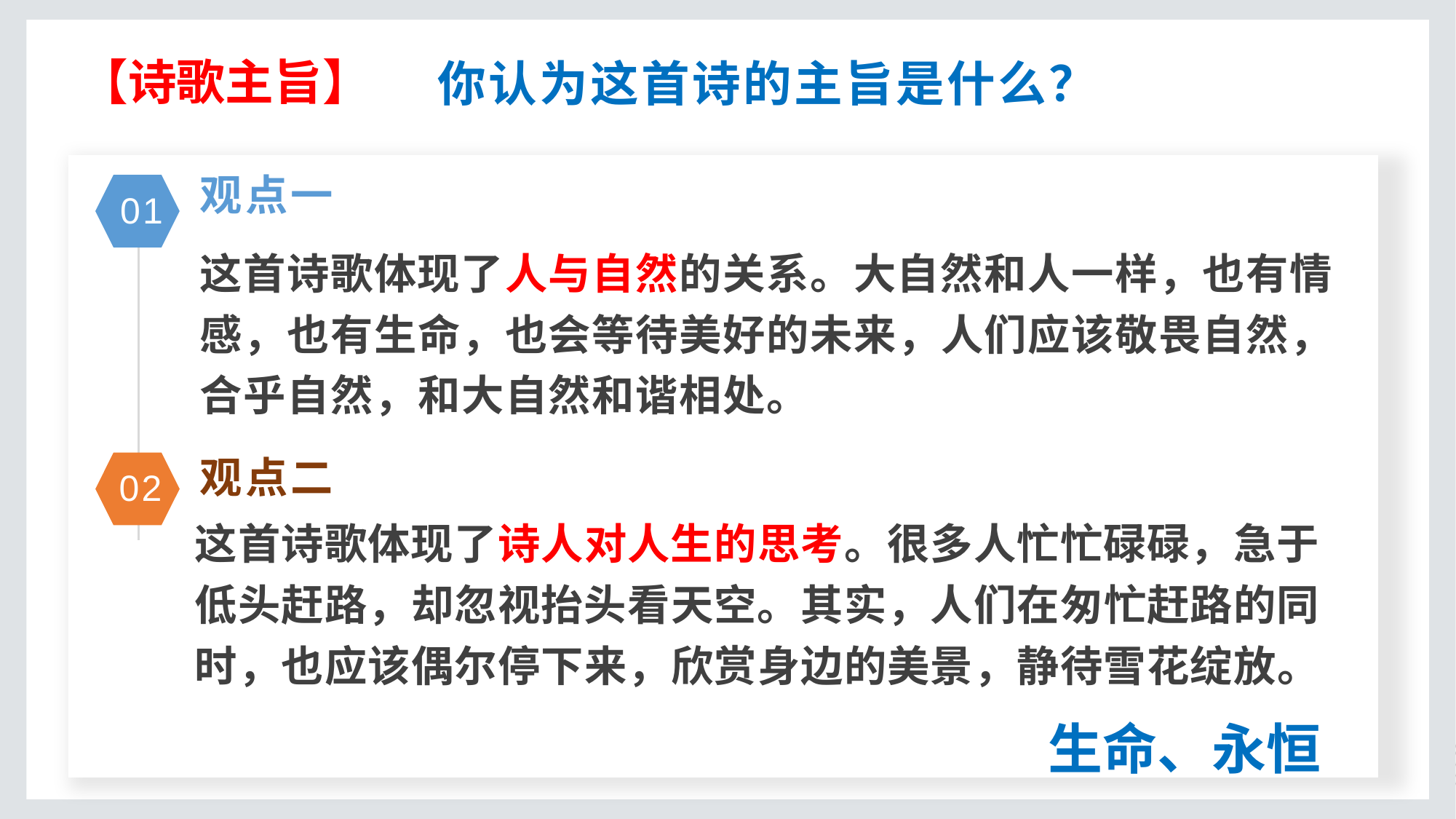

【诗歌主旨】
你认为这首诗的主旨是什么？

观点一

01
这首诗歌体现了人与自然的关系。大自然和人一样，也有情感，也有生命，也会等待美好的未来，人们应该敬畏自然，合乎自然，和大自然和谐相处。
观点二

02
这首诗歌体现了诗人对人生的思考。很多人忙忙碌碌，急于低头赶路，却忽视抬头看天空。其实，人们在匆忙赶路的同时，也应该偶尔停下来，欣赏身边的美景，静待雪花绽放。
生命、永恒